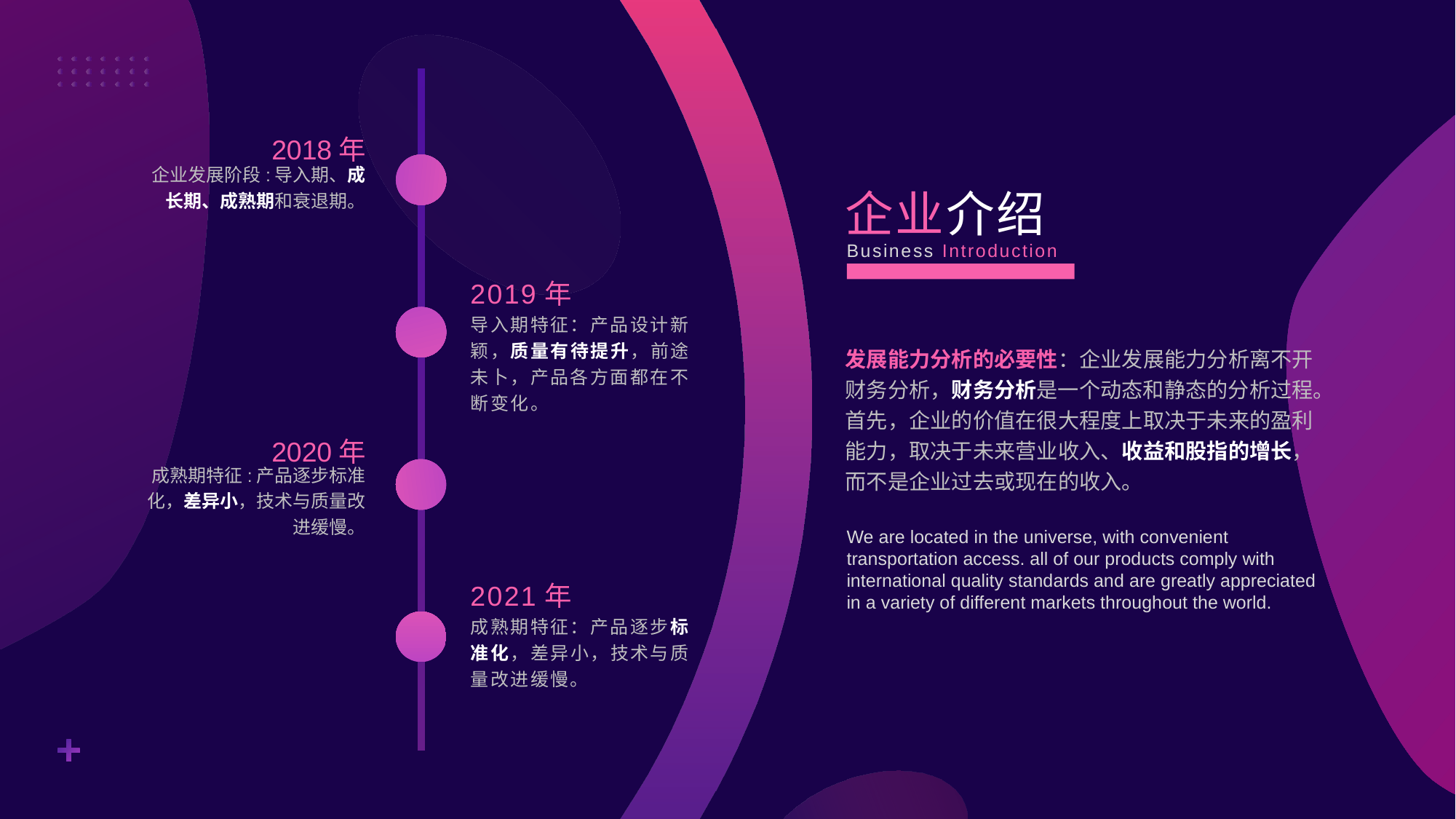

2018年
企业发展阶段:导入期、成长期、成熟期和衰退期。
2019年
导入期特征：产品设计新颖，质量有待提升，前途未卜，产品各方面都在不断变化。
2020年
成熟期特征:产品逐步标准化，差异小，技术与质量改进缓慢。
2021年
成熟期特征：产品逐步标准化，差异小，技术与质量改进缓慢。

企业介绍
Business Introduction
发展能力分析的必要性：企业发展能力分析离不开财务分析，财务分析是一个动态和静态的分析过程。首先，企业的价值在很大程度上取决于未来的盈利能力，取决于未来营业收入、收益和股指的增长，而不是企业过去或现在的收入。
We are located in the universe, with convenient transportation access. all of our products comply with international quality standards and are greatly appreciated in a variety of different markets throughout the world.